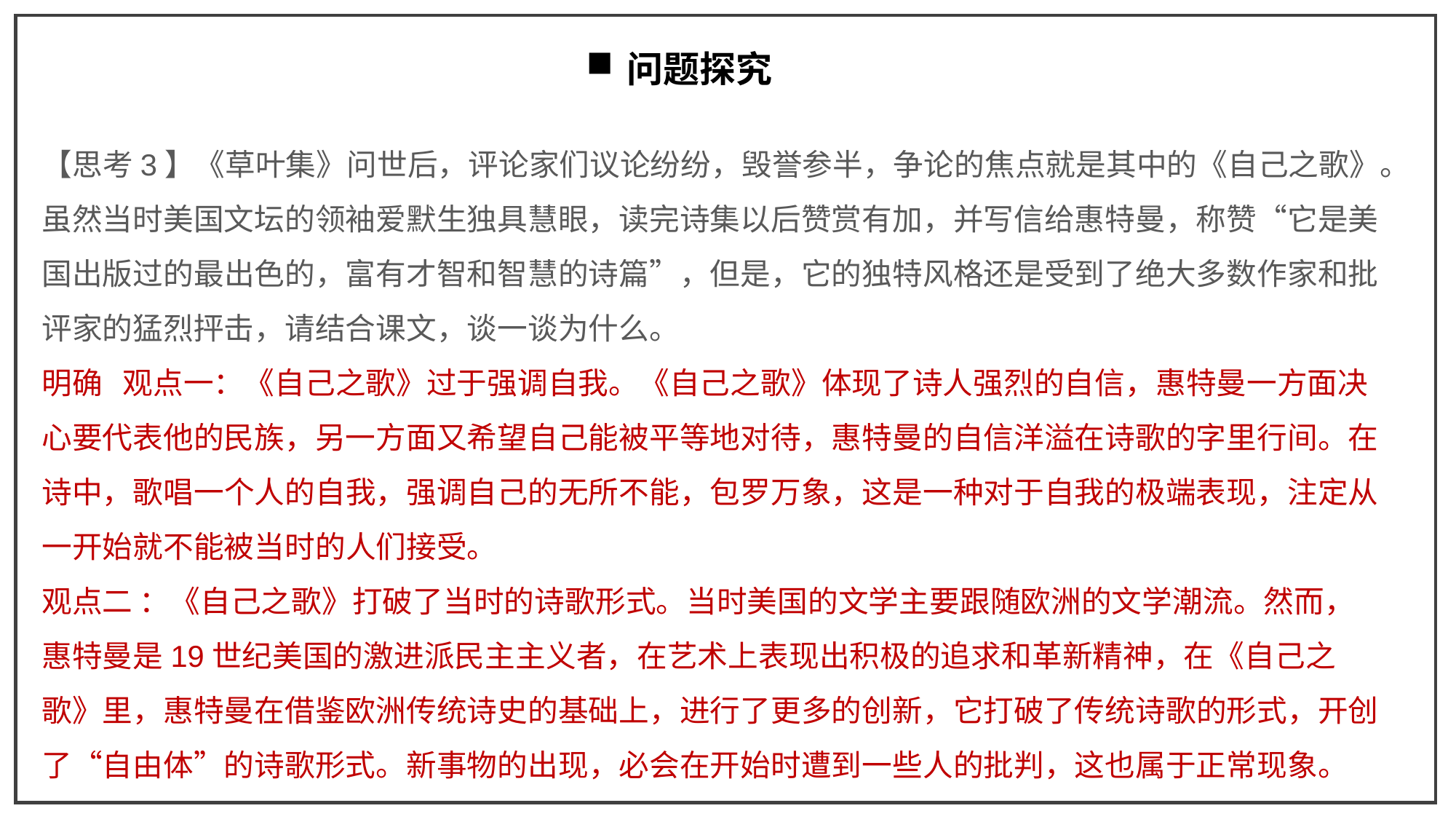

问题探究
【思考3】《草叶集》问世后，评论家们议论纷纷，毁誉参半，争论的焦点就是其中的《自己之歌》。虽然当时美国文坛的领袖爱默生独具慧眼，读完诗集以后赞赏有加，并写信给惠特曼，称赞“它是美国出版过的最出色的，富有才智和智慧的诗篇”，但是，它的独特风格还是受到了绝大多数作家和批评家的猛烈抨击，请结合课文，谈一谈为什么。
明确   观点一：《自己之歌》过于强调自我。《自己之歌》体现了诗人强烈的自信，惠特曼一方面决心要代表他的民族，另一方面又希望自己能被平等地对待，惠特曼的自信洋溢在诗歌的字里行间。在诗中，歌唱一个人的自我，强调自己的无所不能，包罗万象，这是一种对于自我的极端表现，注定从一开始就不能被当时的人们接受。
观点二 ：《自己之歌》打破了当时的诗歌形式。当时美国的文学主要跟随欧洲的文学潮流。然而，惠特曼是19世纪美国的激进派民主主义者，在艺术上表现出积极的追求和革新精神，在《自己之歌》里，惠特曼在借鉴欧洲传统诗史的基础上，进行了更多的创新，它打破了传统诗歌的形式，开创了“自由体”的诗歌形式。新事物的出现，必会在开始时遭到一些人的批判，这也属于正常现象。